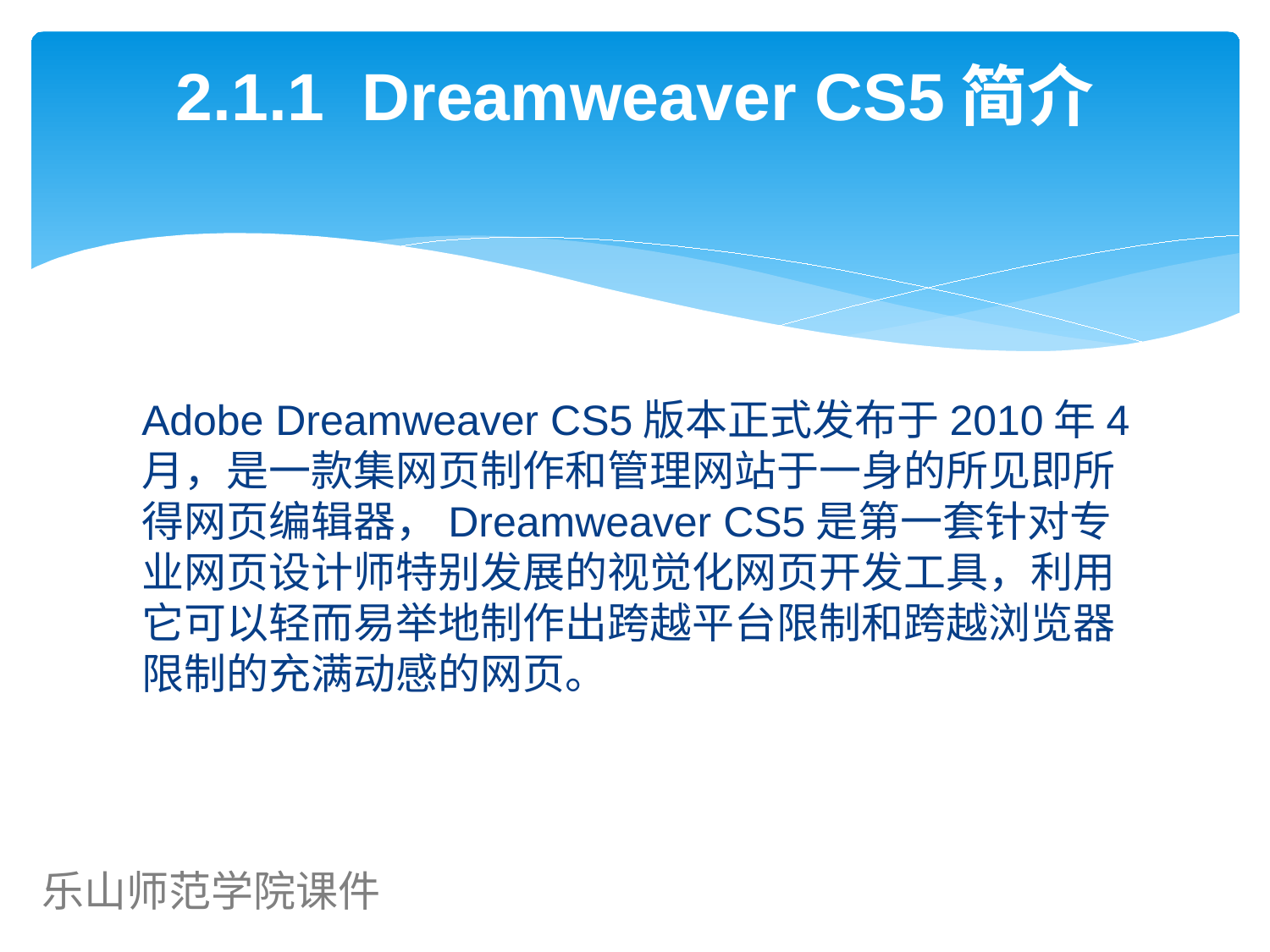

# 2.1.1  Dreamweaver CS5简介

Adobe Dreamweaver CS5版本正式发布于2010年4月，是一款集网页制作和管理网站于一身的所见即所得网页编辑器，Dreamweaver CS5是第一套针对专业网页设计师特别发展的视觉化网页开发工具，利用它可以轻而易举地制作出跨越平台限制和跨越浏览器限制的充满动感的网页。